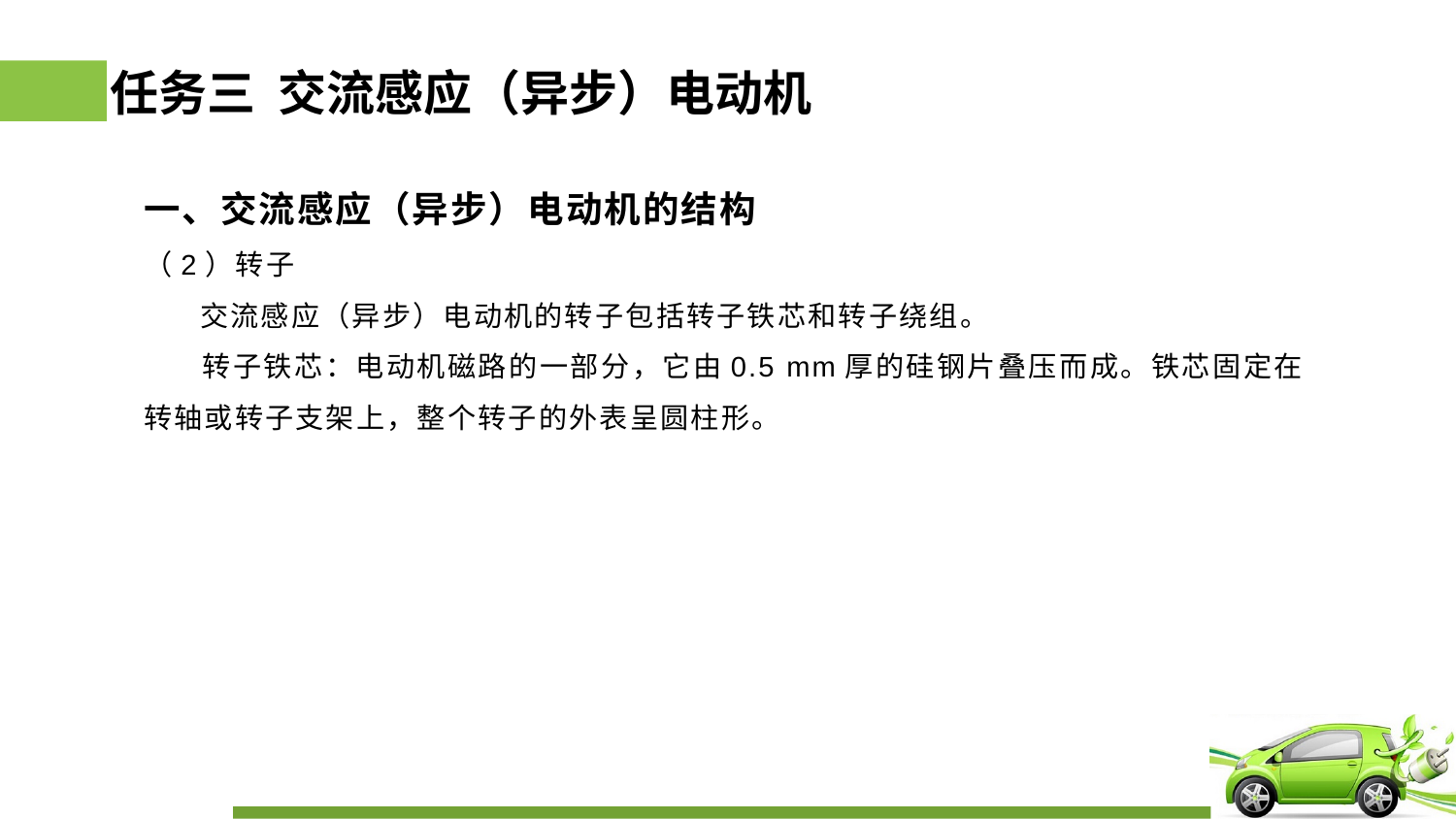

# 任务三  交流感应（异步）电动机
一、交流感应（异步）电动机的结构
（2）转子
      交流感应（异步）电动机的转子包括转子铁芯和转子绕组。
      转子铁芯：电动机磁路的一部分，它由0.5 mm厚的硅钢片叠压而成。铁芯固定在转轴或转子支架上，整个转子的外表呈圆柱形。